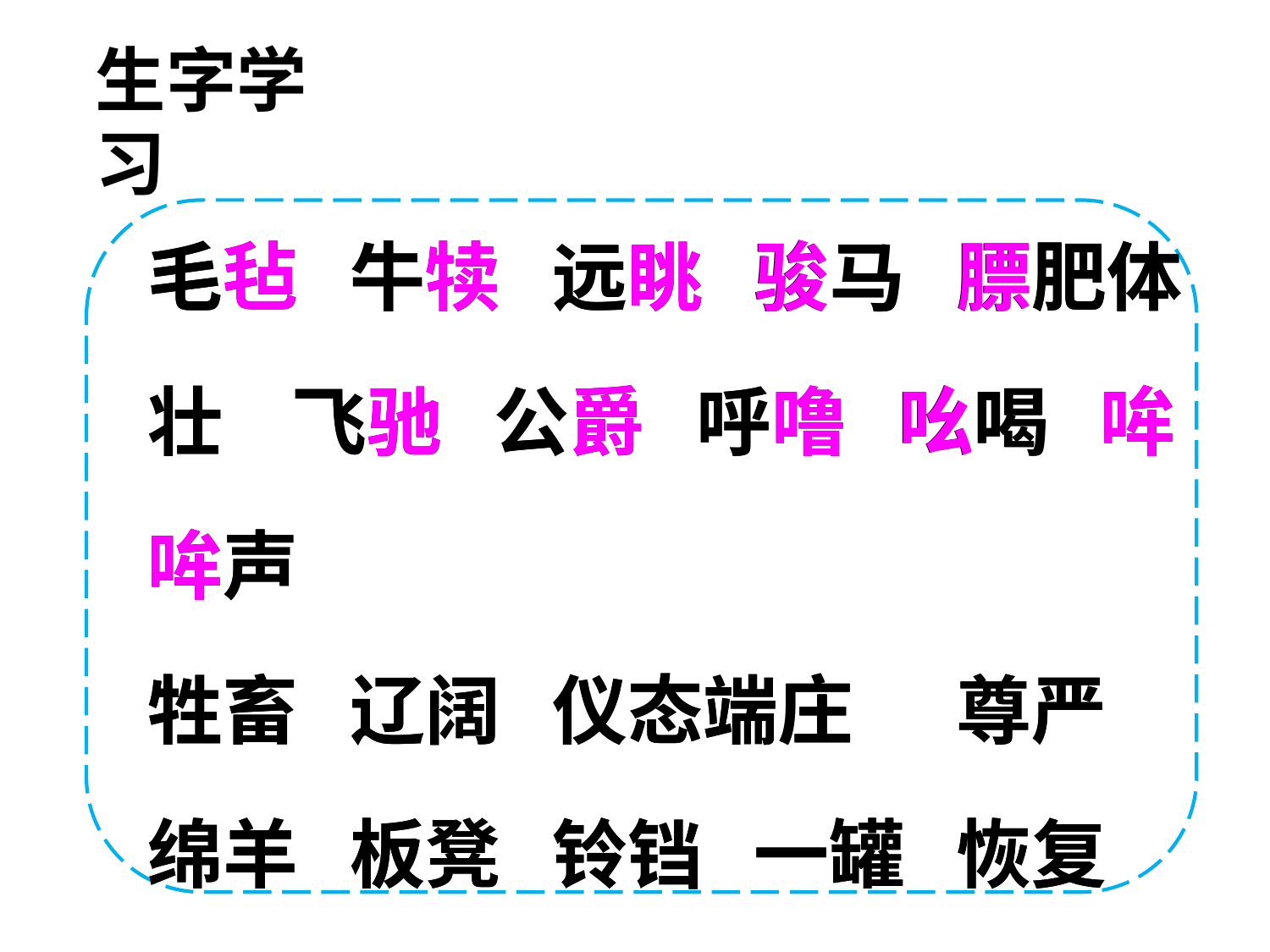

生字学习
毛毡   牛犊   远眺   骏马   膘肥体壮    飞驰   公爵   呼噜   吆喝   哞哞声
牲畜   辽阔   仪态端庄      尊严
绵羊   板凳   铃铛   一罐   恢复
踢马房
毛毡   牛犊   远眺   骏马   膘肥体壮    飞驰   公爵   呼噜   吆喝   哞哞声
牲畜   辽阔   仪态端庄      尊严
绵羊   板凳   铃铛   一罐   恢复
踢马房